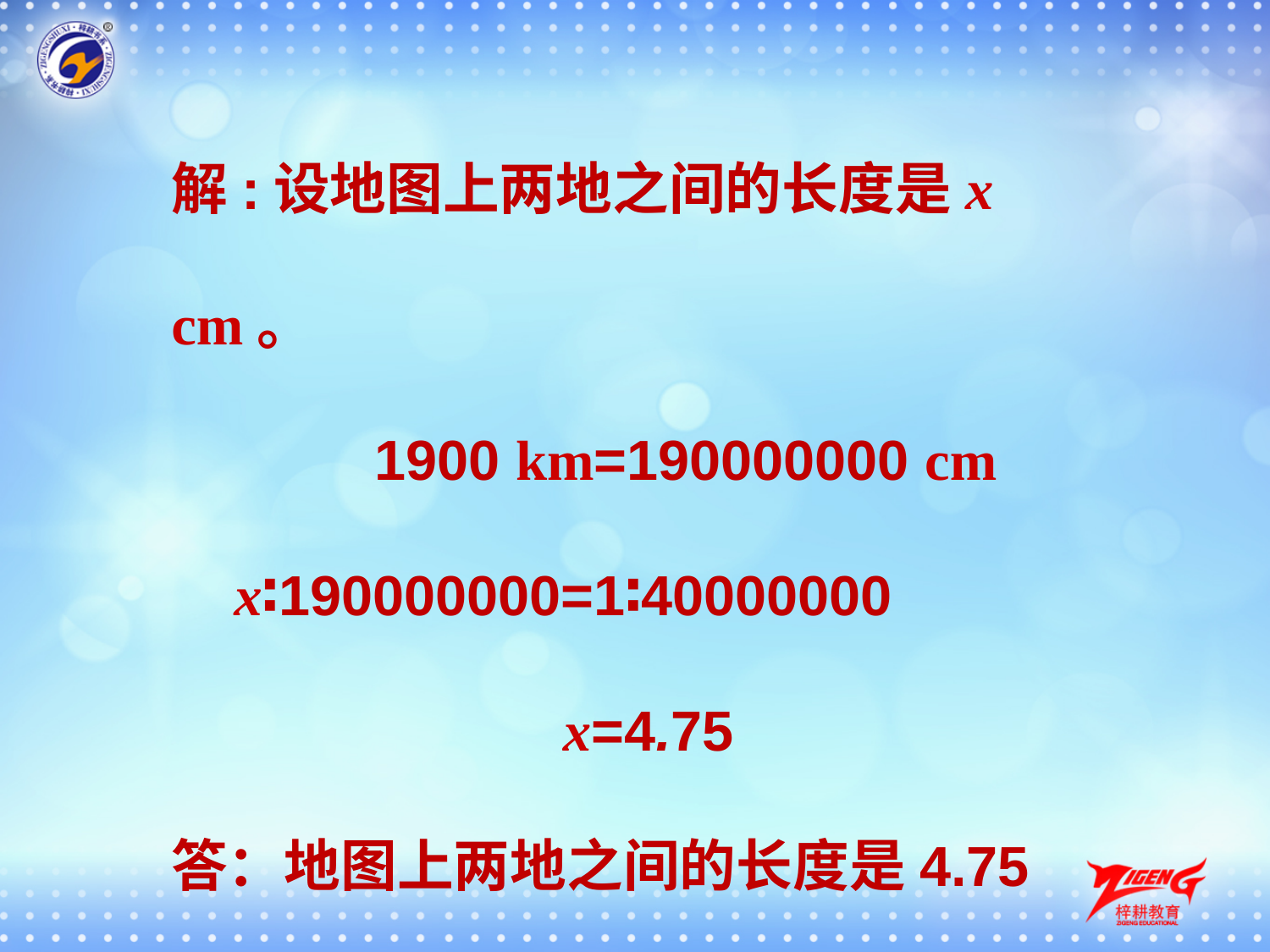

解:设地图上两地之间的长度是x cm。
             1900 km=190000000 cm
    x∶190000000=1∶40000000
                         x=4.75
答：地图上两地之间的长度是4.75 cm。